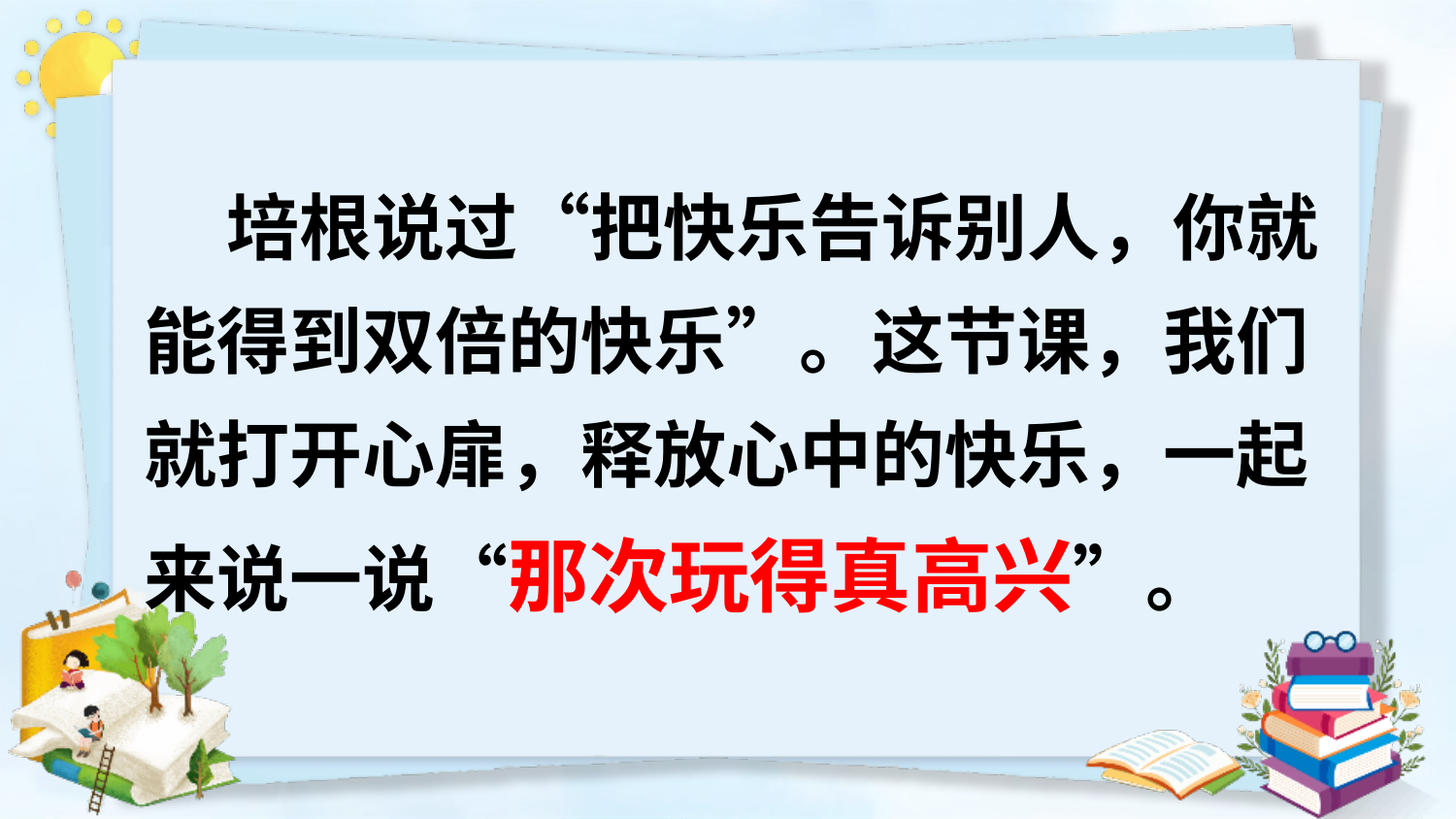

培根说过“把快乐告诉别人，你就能得到双倍的快乐”。这节课，我们就打开心扉，释放心中的快乐，一起来说一说“那次玩得真高兴”。